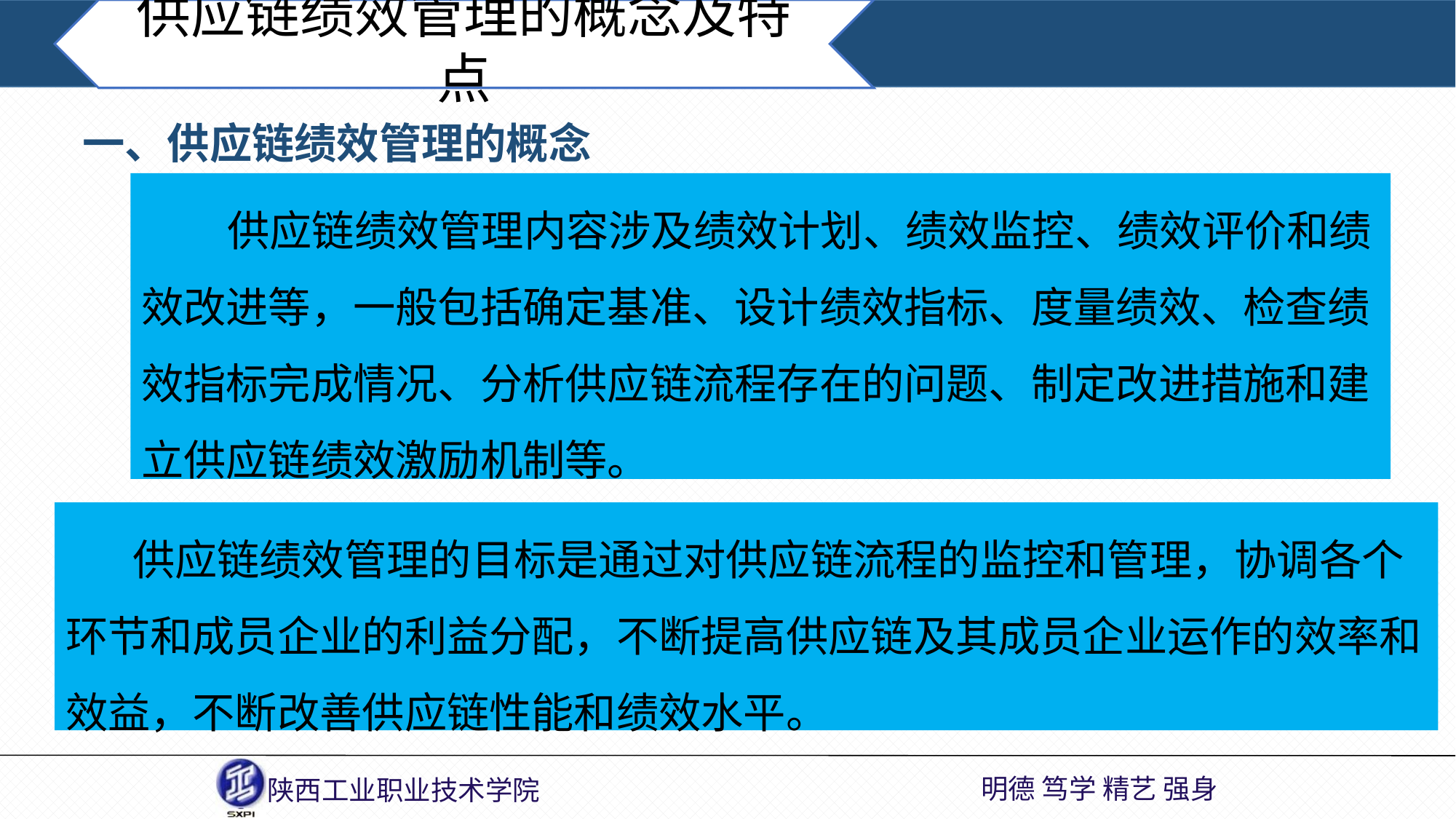

供应链绩效管理的概念及特点
一、供应链绩效管理的概念
        供应链绩效管理内容涉及绩效计划、绩效监控、绩效评价和绩效改进等，一般包括确定基准、设计绩效指标、度量绩效、检查绩效指标完成情况、分析供应链流程存在的问题、制定改进措施和建立供应链绩效激励机制等。
      供应链绩效管理的目标是通过对供应链流程的监控和管理，协调各个环节和成员企业的利益分配，不断提高供应链及其成员企业运作的效率和效益，不断改善供应链性能和绩效水平。